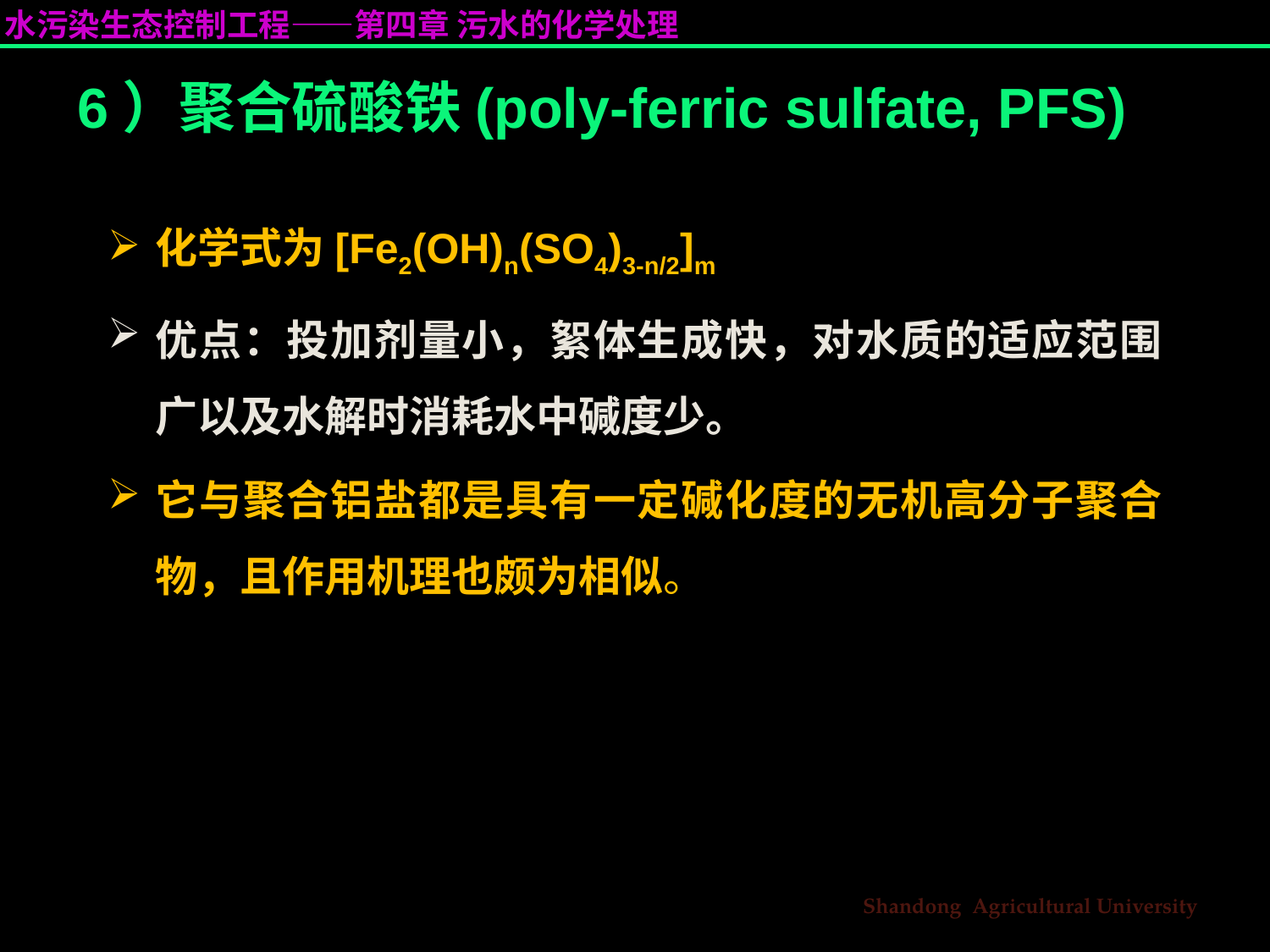

# 6）聚合硫酸铁(poly-ferric sulfate, PFS)
化学式为[Fe2(OH)n(SO4)3-n/2]m
优点：投加剂量小，絮体生成快，对水质的适应范围广以及水解时消耗水中碱度少。
它与聚合铝盐都是具有一定碱化度的无机高分子聚合物，且作用机理也颇为相似。